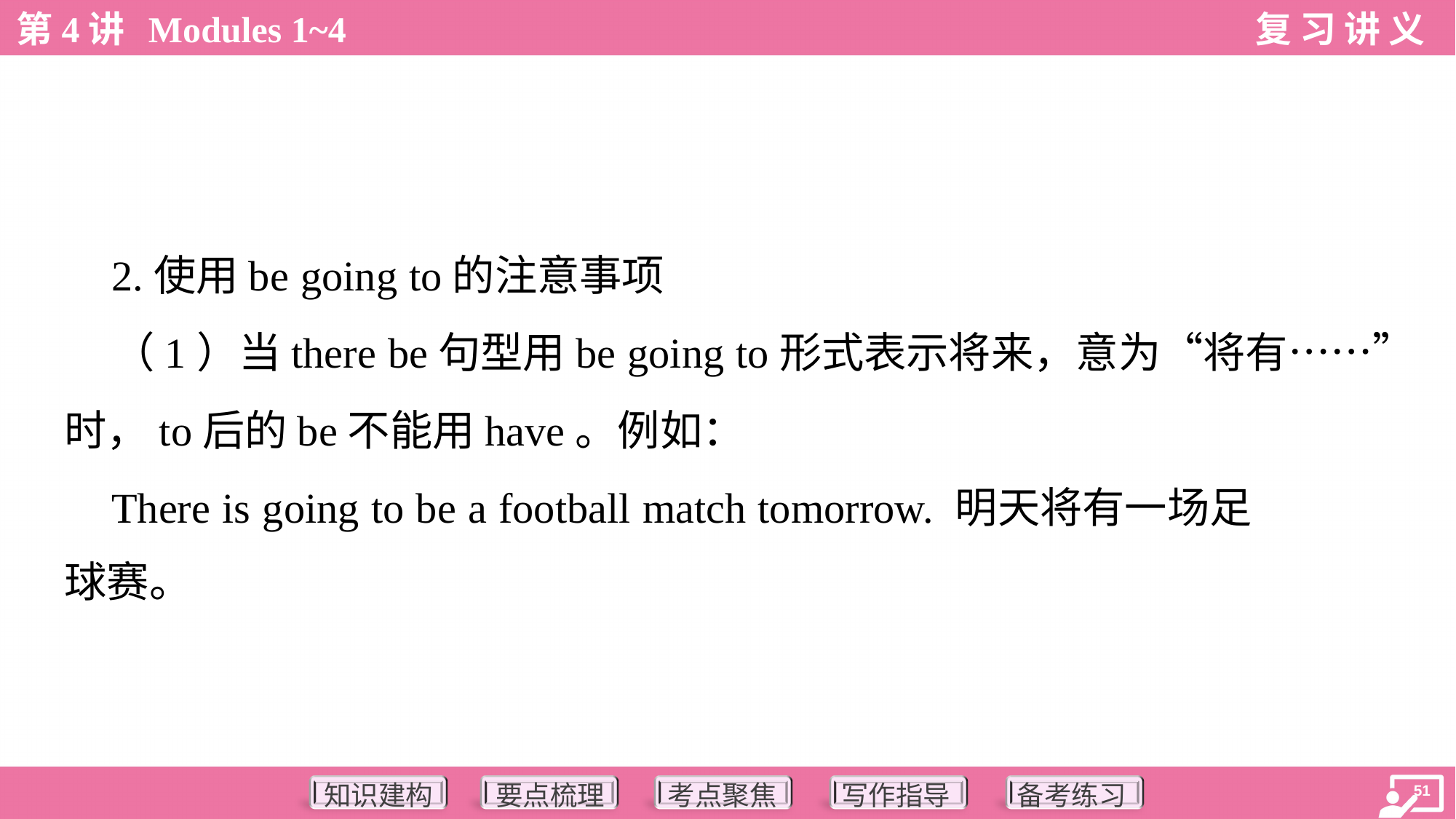

2.使用be going to的注意事项
    （1）当there be句型用be going to形式表示将来，意为“将有……”
时，to后的be不能用have。例如：
    There is going to be a football match tomorrow. 明天将有一场足
球赛。